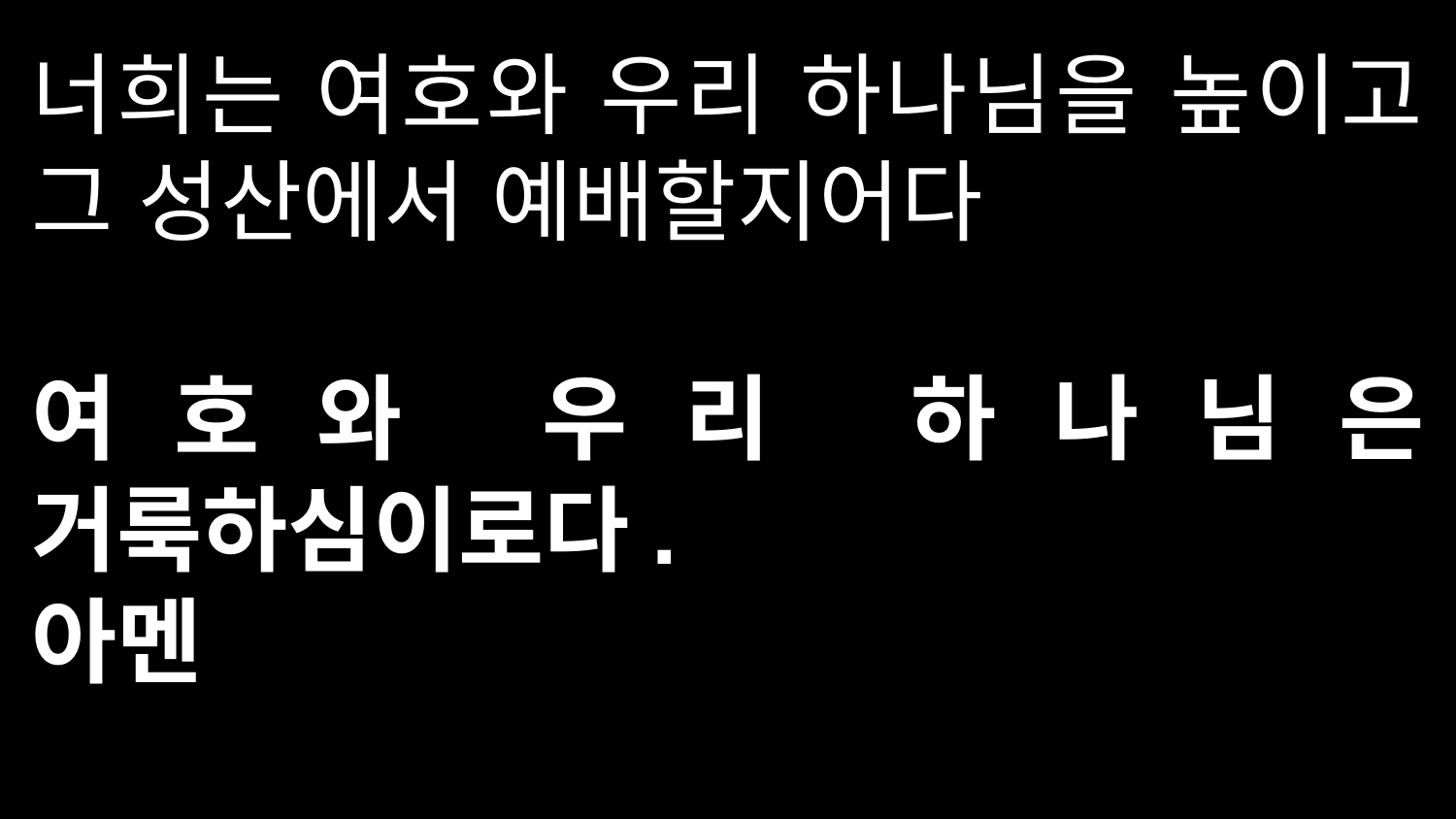

너희는 여호와 우리 하나님을 높이고 그 성산에서 예배할지어다
여호와 우리 하나님은 거룩하심이로다.
아멘